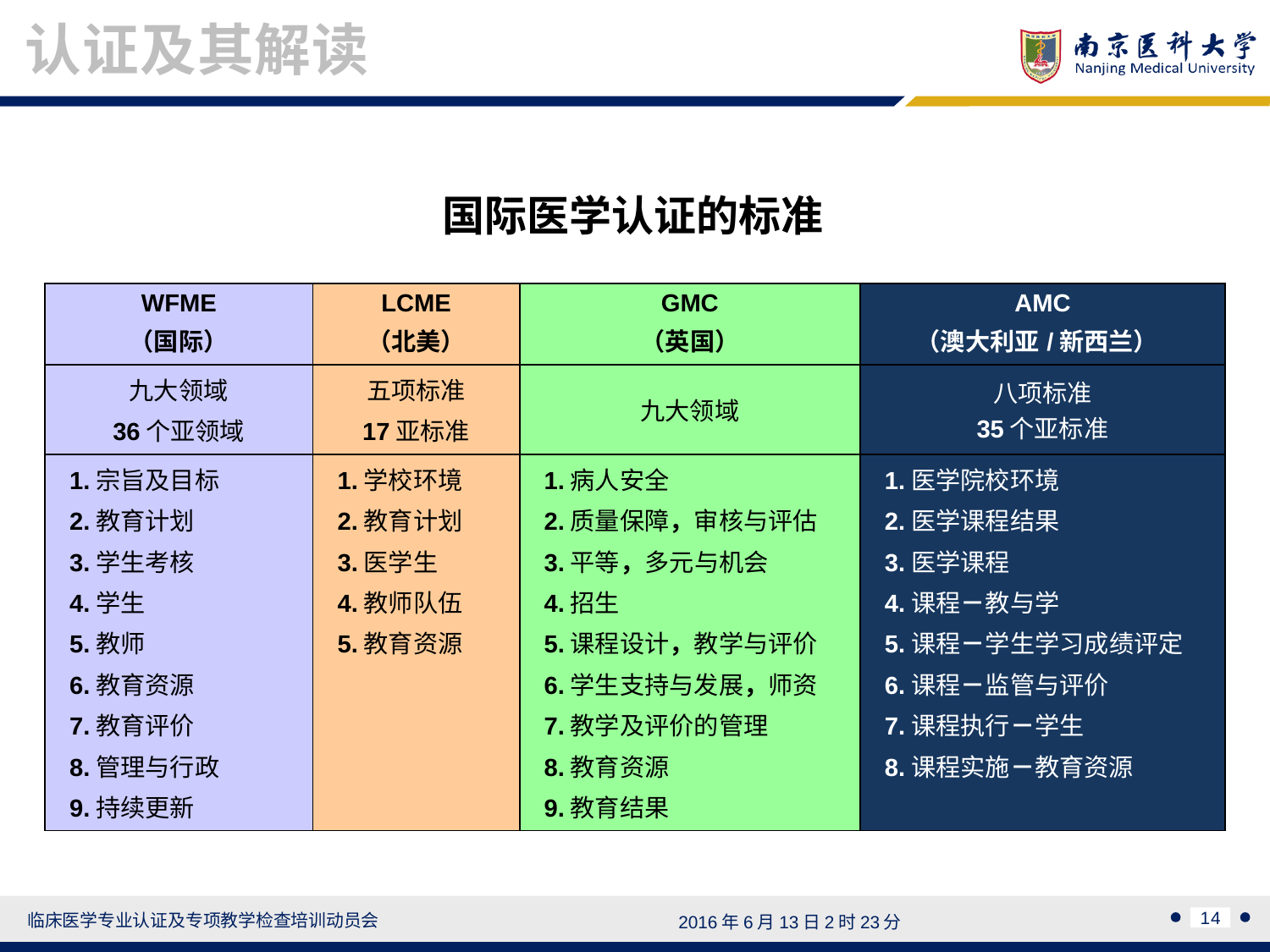

认证及其解读
国际医学认证的标准
| WFME （国际） | LCME （北美） | GMC （英国） | AMC （澳大利亚/新西兰） |
| --- | --- | --- | --- |
| 九大领域 36个亚领域 | 五项标准 17亚标准 | 九大领域 | 八项标准 35个亚标准 |
| 1.宗旨及目标 2.教育计划 3.学生考核 4.学生 5.教师 6.教育资源 7.教育评价 8.管理与行政 9.持续更新 | 1.学校环境 2.教育计划 3.医学生 4.教师队伍 5.教育资源 | 1.病人安全 2.质量保障，审核与评估 3.平等，多元与机会 4.招生 5.课程设计，教学与评价 6.学生支持与发展，师资 7.教学及评价的管理 8.教育资源 9.教育结果 | 1.医学院校环境 2.医学课程结果 3.医学课程 4.课程－教与学 5.课程－学生学习成绩评定 6.课程－监管与评价 7.课程执行－学生 8.课程实施－教育资源 |